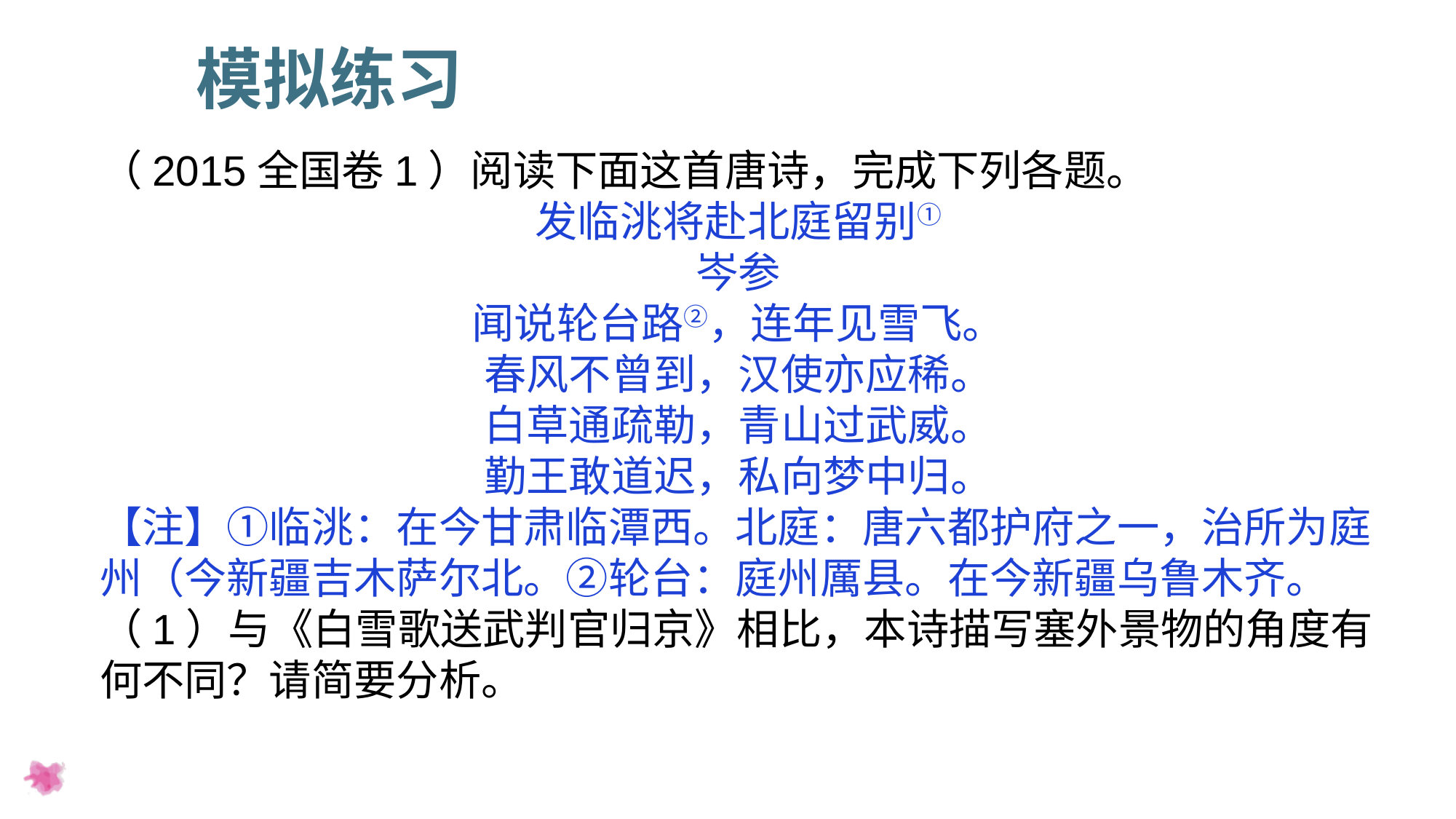

模拟练习
（2015全国卷1）阅读下面这首唐诗，完成下列各题。
发临洮将赴北庭留别①
岑参
闻说轮台路②，连年见雪飞。
春风不曾到，汉使亦应稀。
白草通疏勒，青山过武威。
勤王敢道迟，私向梦中归。
【注】①临洮：在今甘肃临潭西。北庭：唐六都护府之一，治所为庭州（今新疆吉木萨尔北。②轮台：庭州厲县。在今新疆乌鲁木齐。
（1）与《白雪歌送武判官归京》相比，本诗描写塞外景物的角度有何不同？请简要分析。